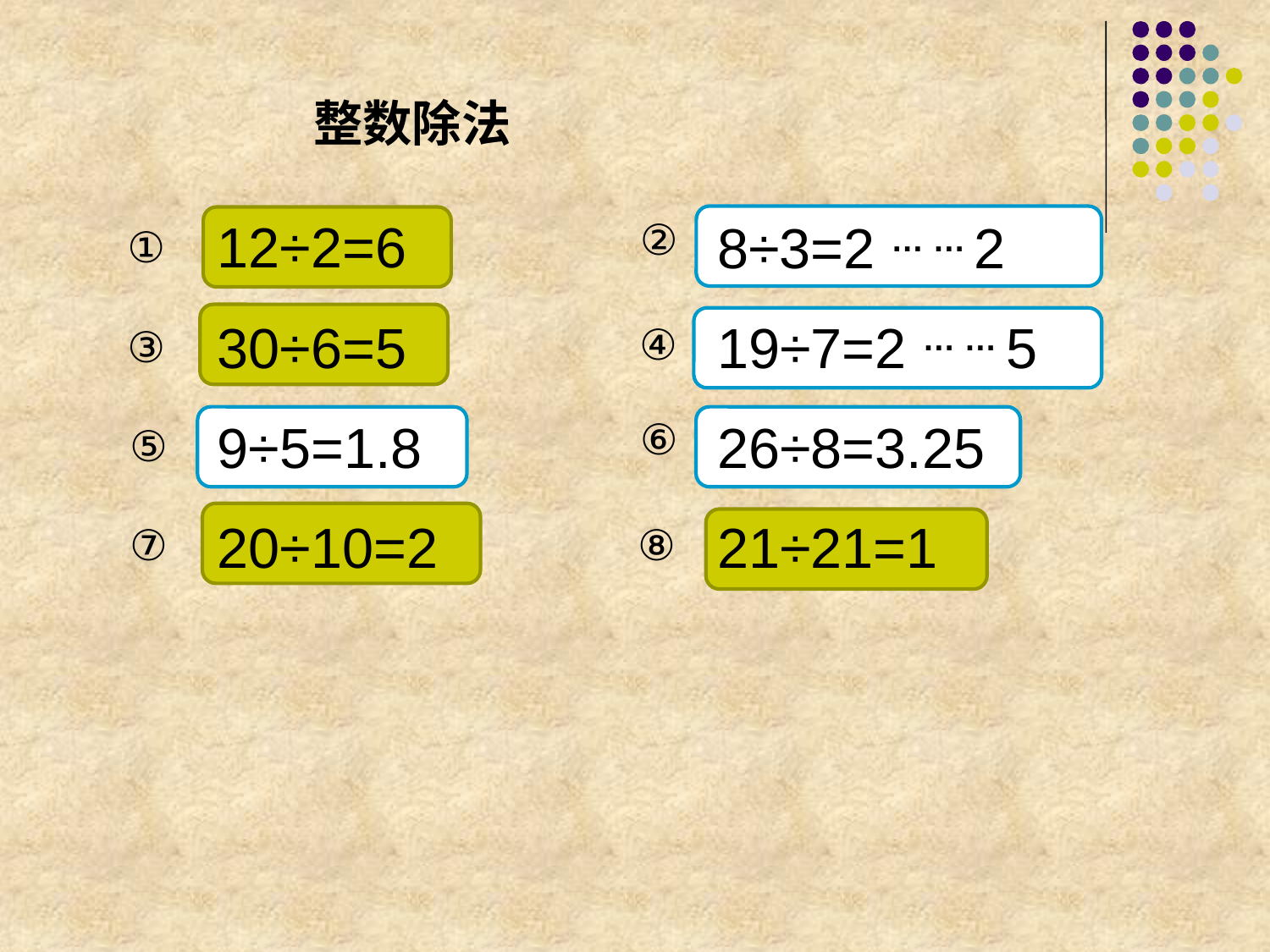

整数除法
12÷2=6
②

8÷3=2 … … 2

①

30÷6=5
19÷7=2 … … 5

④
③
9÷5=1.8
26÷8=3.25
⑥

⑤

20÷10=2
21÷21=1

⑦
⑧